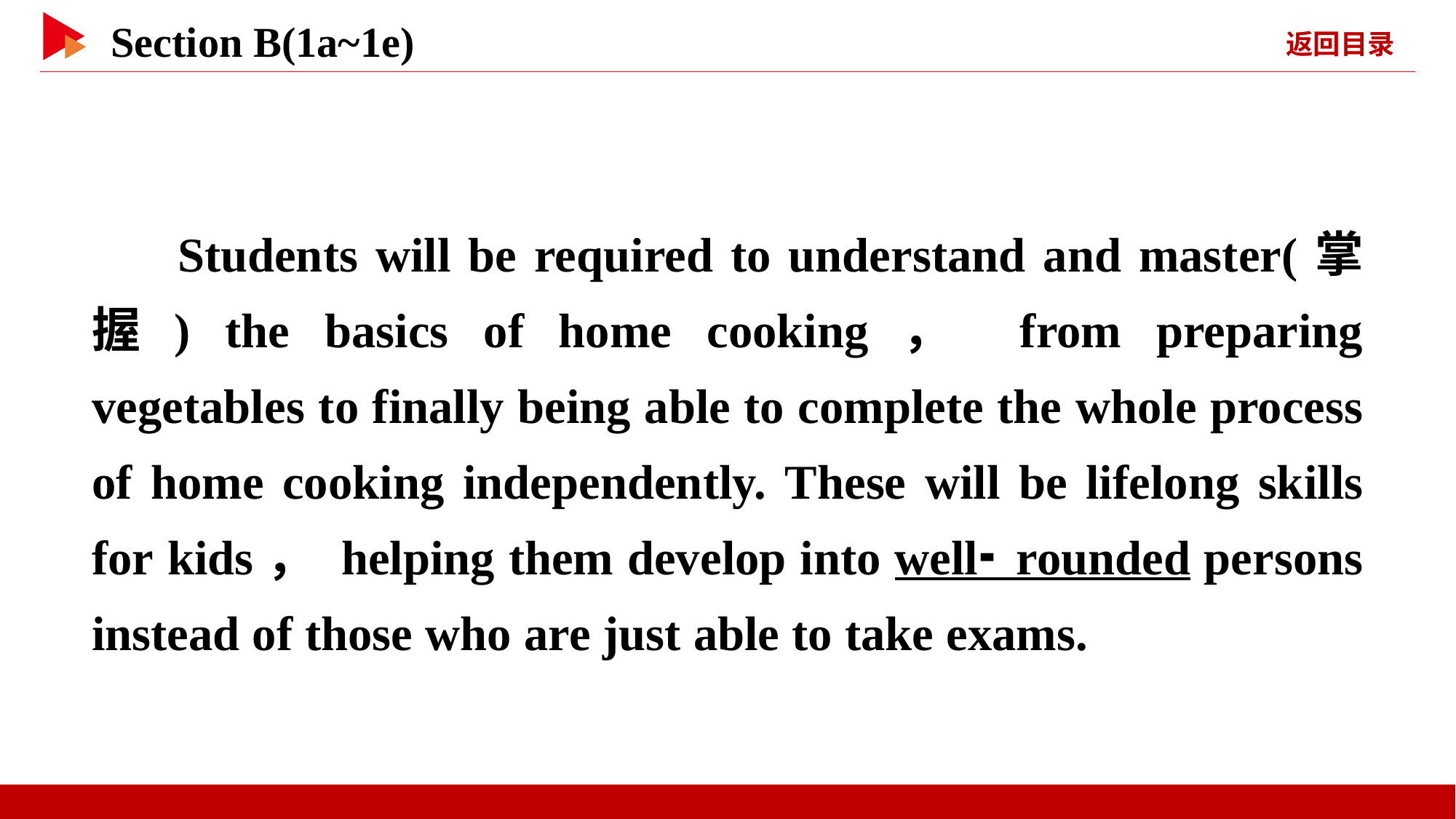

Students will be required to understand and master(掌握) the basics of home cooking， from preparing vegetables to finally being able to complete the whole process of home cooking independently. These will be lifelong skills for kids， helping them develop into well⁃rounded persons instead of those who are just able to take exams.